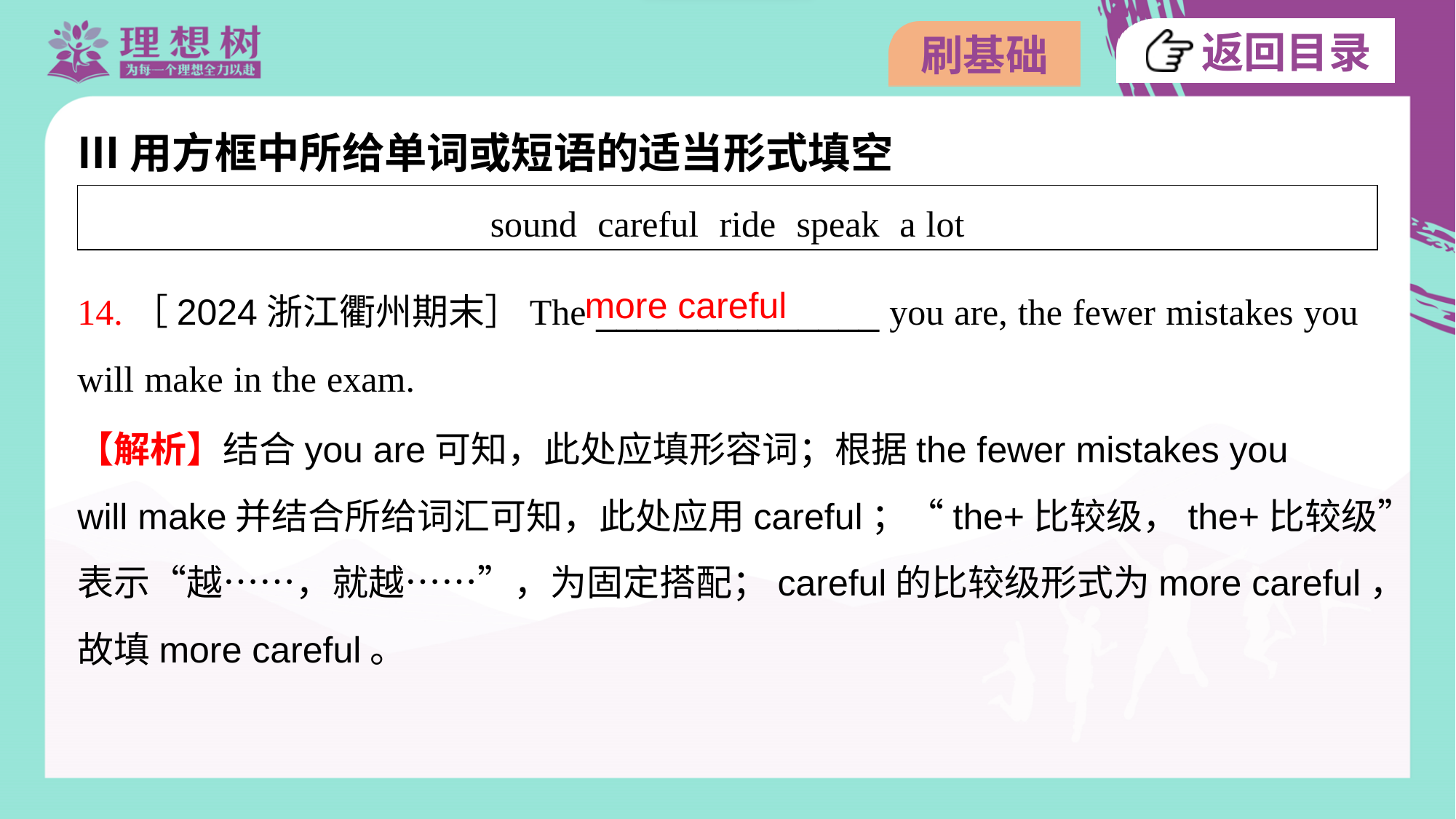

Ⅲ用方框中所给单词或短语的适当形式填空
| sound careful ride speak a lot |
| --- |
more careful
14.［2024浙江衢州期末］The ______________ you are, the fewer mistakes you
will make in the exam.
【解析】结合you are可知，此处应填形容词；根据the fewer mistakes you
will make并结合所给词汇可知，此处应用careful；“the+比较级，the+比较级”
表示“越……，就越……”，为固定搭配；careful的比较级形式为more careful，
故填more careful。